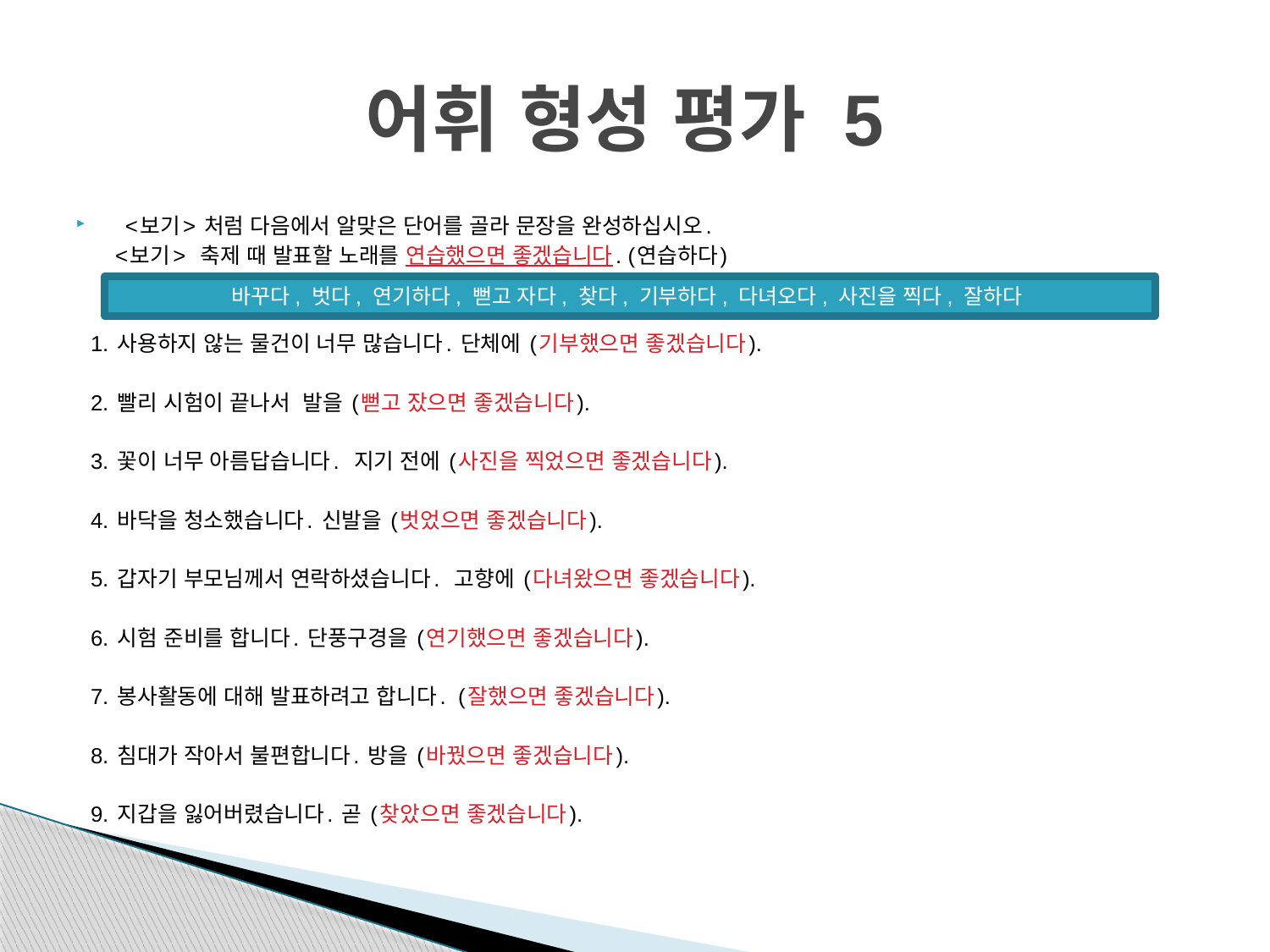

# 어휘 형성 평가 5
<보기> 처럼 다음에서 알맞은 단어를 골라 문장을 완성하십시오.
    <보기>  축제 때 발표할 노래를 연습했으면 좋겠습니다. (연습하다)

1. 사용하지 않는 물건이 너무 많습니다. 단체에 (기부했으면 좋겠습니다).

2. 빨리 시험이 끝나서  발을 (뻗고 잤으면 좋겠습니다).

3. 꽃이 너무 아름답습니다.  지기 전에 (사진을 찍었으면 좋겠습니다).

4. 바닥을 청소했습니다. 신발을 (벗었으면 좋겠습니다).

5. 갑자기 부모님께서 연락하셨습니다.  고향에 (다녀왔으면 좋겠습니다).

6. 시험 준비를 합니다. 단풍구경을 (연기했으면 좋겠습니다).

7. 봉사활동에 대해 발표하려고 합니다.  (잘했으면 좋겠습니다).

8. 침대가 작아서 불편합니다. 방을 (바꿨으면 좋겠습니다).

9. 지갑을 잃어버렸습니다. 곧 (찾았으면 좋겠습니다).
바꾸다, 벗다, 연기하다, 뻗고 자다, 찾다, 기부하다, 다녀오다, 사진을 찍다, 잘하다